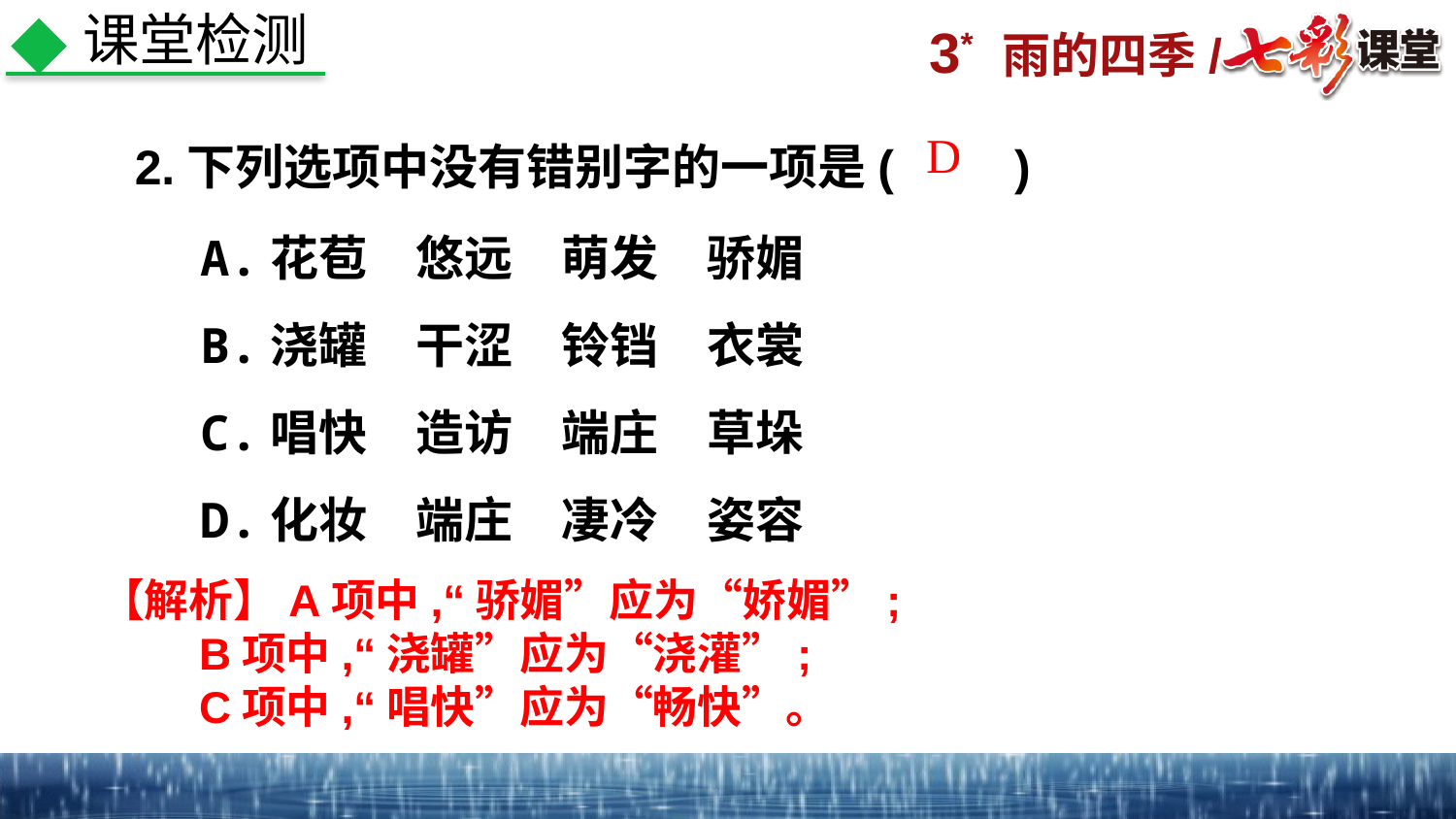

课堂检测

2.下列选项中没有错别字的一项是(　　)
D
A.花苞　悠远　萌发　骄媚
B.浇罐　干涩　铃铛　衣裳
C.唱快　造访　端庄　草垛
D.化妆　端庄　凄冷　姿容
【解析】A项中,“骄媚”应为“娇媚”;
        B项中,“浇罐”应为“浇灌”;
        C项中,“唱快”应为“畅快”。